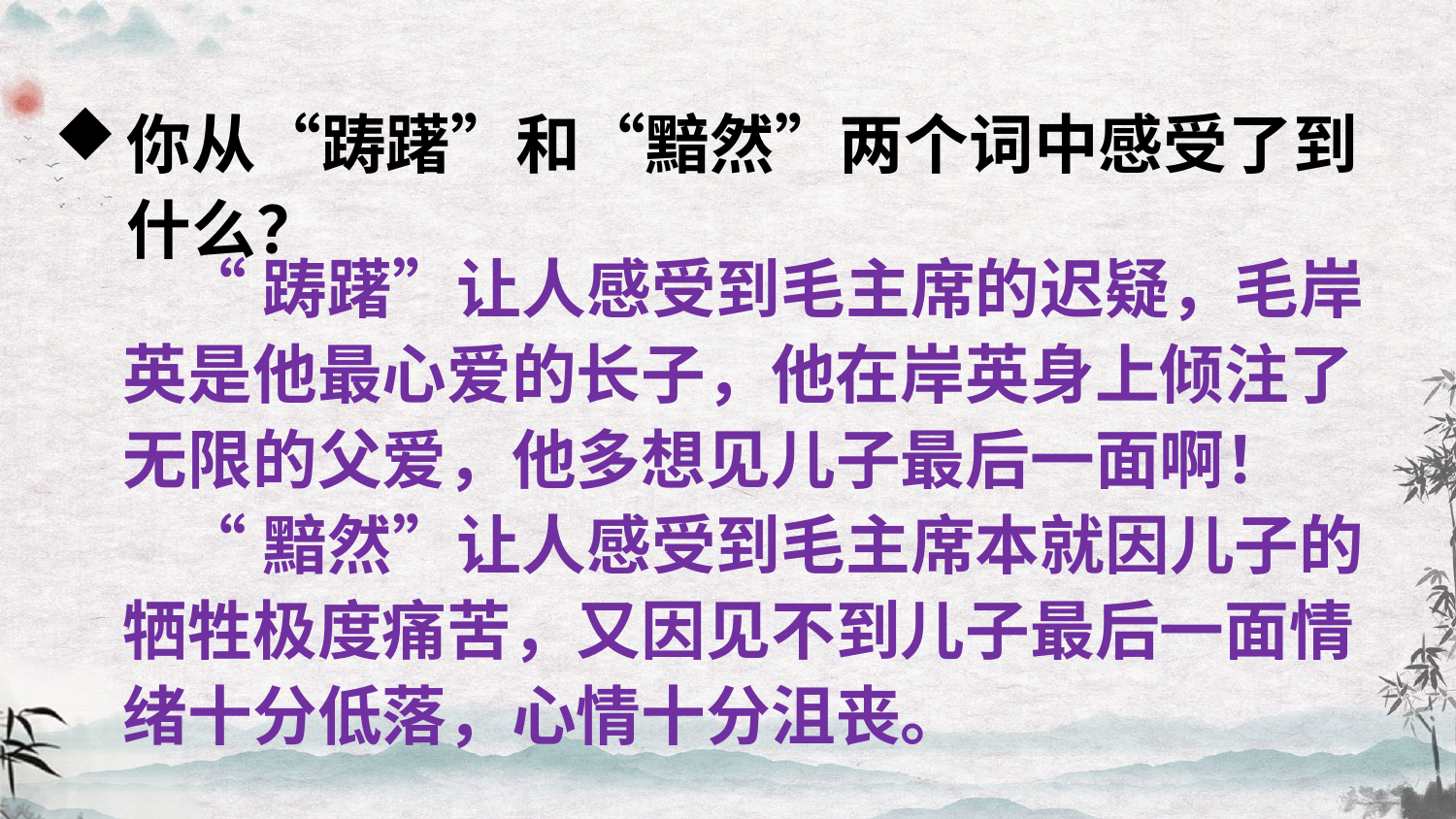

你从“踌躇”和“黯然”两个词中感受了到什么？
    “踌躇”让人感受到毛主席的迟疑，毛岸英是他最心爱的长子，他在岸英身上倾注了无限的父爱，他多想见儿子最后一面啊！
    “黯然”让人感受到毛主席本就因儿子的牺牲极度痛苦，又因见不到儿子最后一面情绪十分低落，心情十分沮丧。